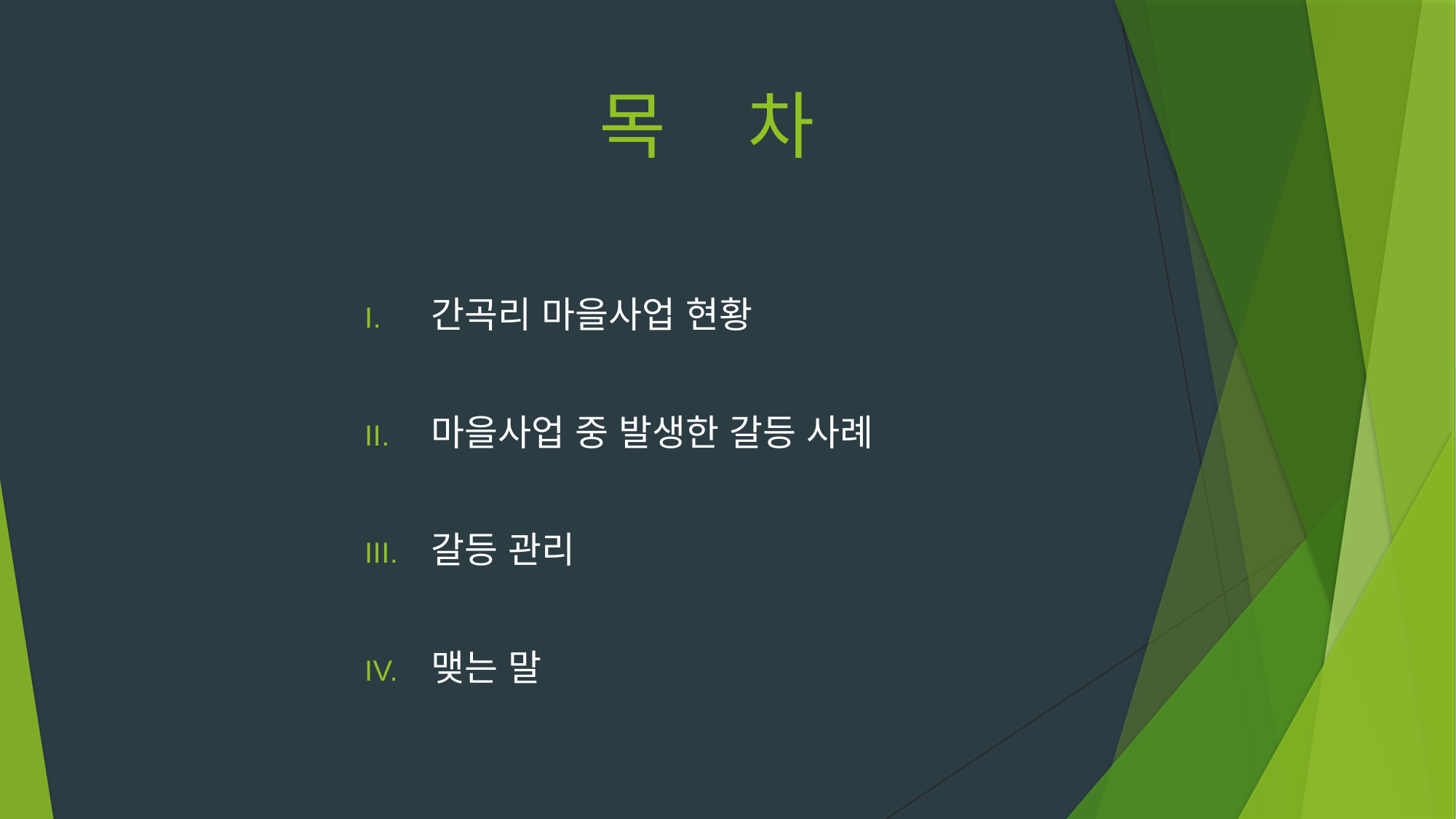

# 목    차
 간곡리 마을사업 현황

 마을사업 중 발생한 갈등 사례

 갈등 관리

 맺는 말